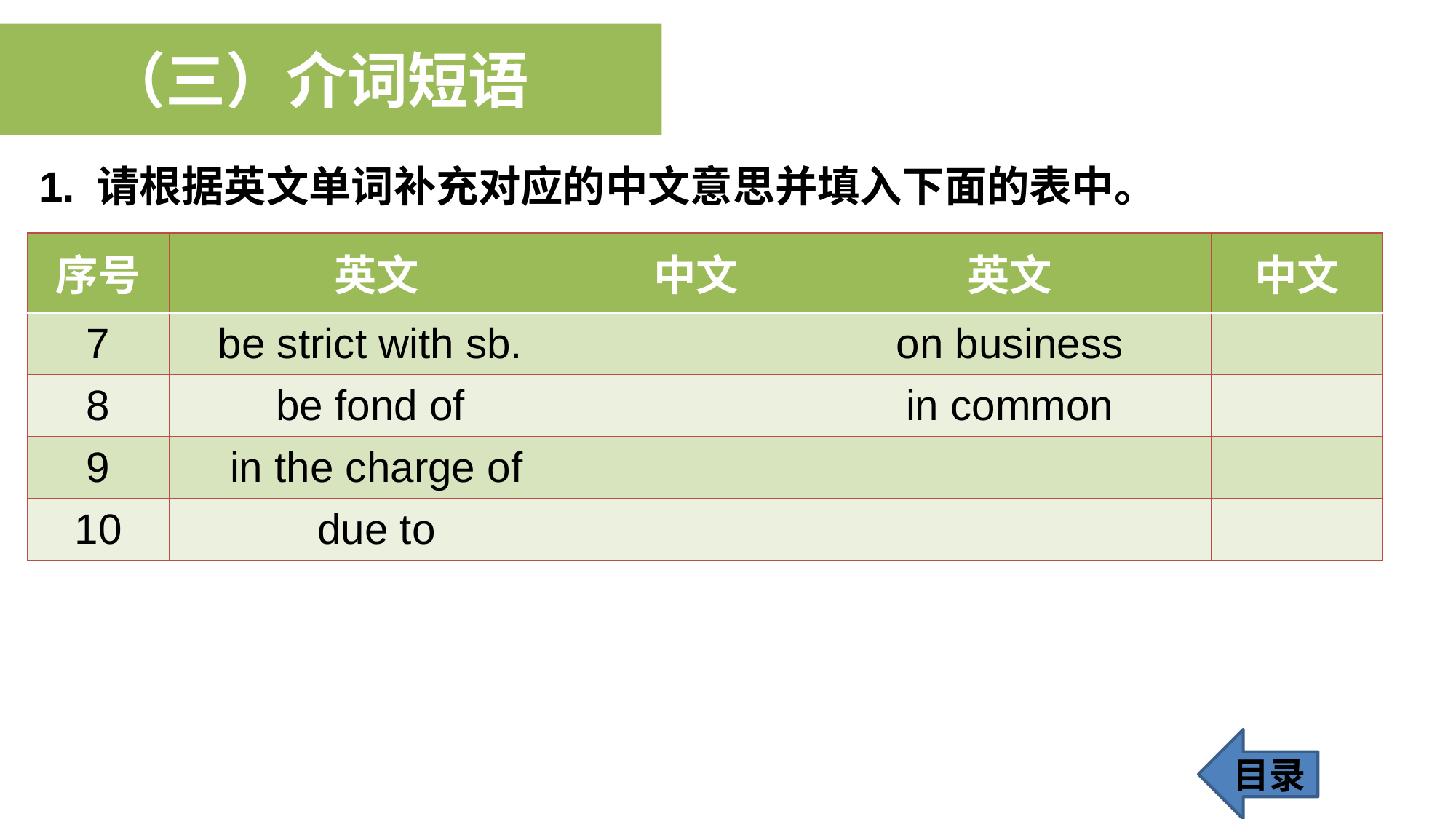

（三）介词短语
1. 请根据英文单词补充对应的中文意思并填入下面的表中。
| 序号 | 英文 | 中文 | 英文 | 中文 |
| --- | --- | --- | --- | --- |
| 7 | be strict with sb. |  | on business |  |
| 8 | be fond of |  | in common |  |
| 9 | in the charge of |  |  |  |
| 10 | due to |  |  |  |
目录
105